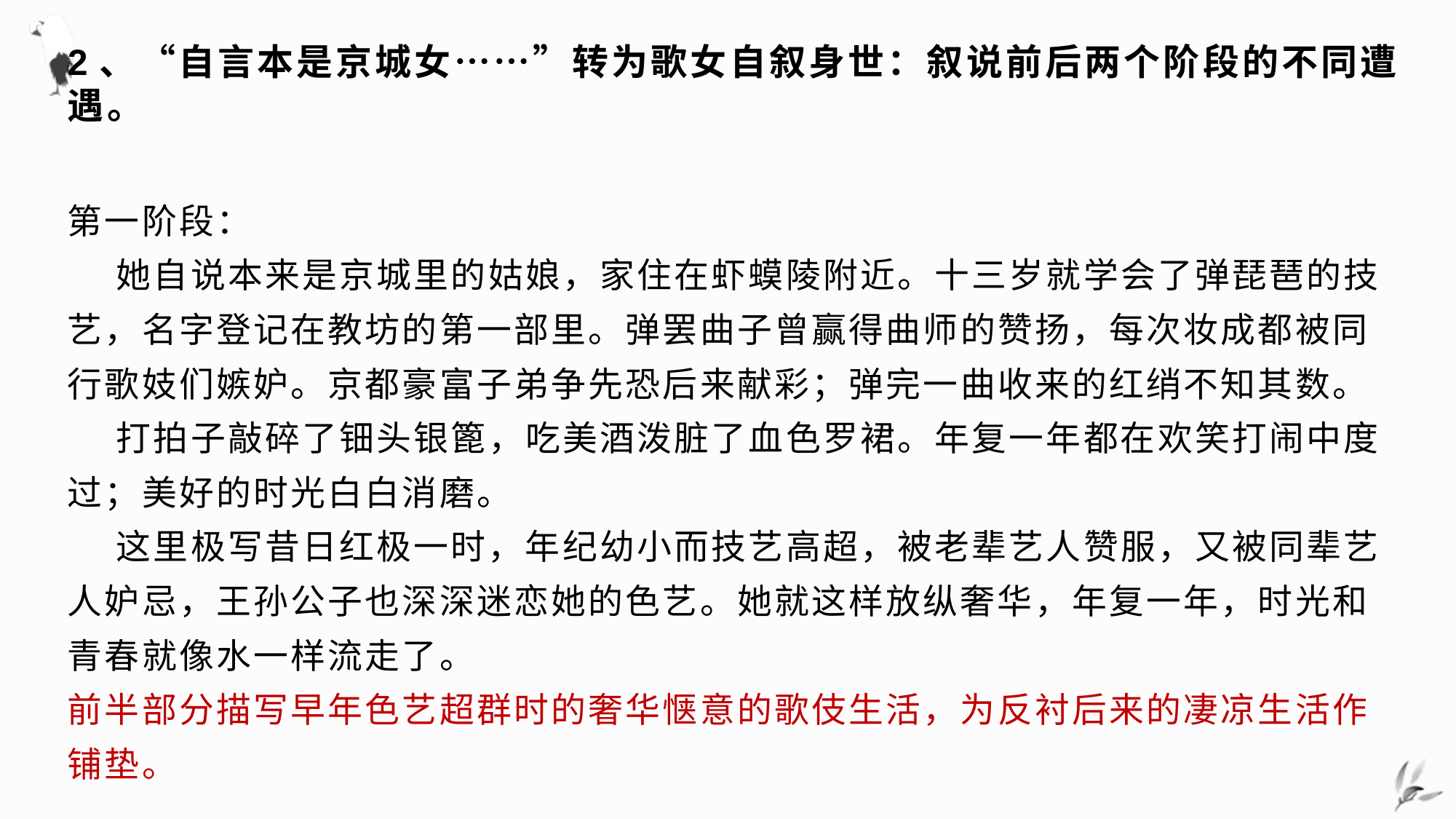

# 2、“自言本是京城女……”转为歌女自叙身世：叙说前后两个阶段的不同遭遇。
第一阶段：
    她自说本来是京城里的姑娘，家住在虾蟆陵附近。十三岁就学会了弹琵琶的技艺，名字登记在教坊的第一部里。弹罢曲子曾赢得曲师的赞扬，每次妆成都被同行歌妓们嫉妒。京都豪富子弟争先恐后来献彩；弹完一曲收来的红绡不知其数。
    打拍子敲碎了钿头银篦，吃美酒泼脏了血色罗裙。年复一年都在欢笑打闹中度过；美好的时光白白消磨。
    这里极写昔日红极一时，年纪幼小而技艺高超，被老辈艺人赞服，又被同辈艺人妒忌，王孙公子也深深迷恋她的色艺。她就这样放纵奢华，年复一年，时光和青春就像水一样流走了。
前半部分描写早年色艺超群时的奢华惬意的歌伎生活，为反衬后来的凄凉生活作铺垫。